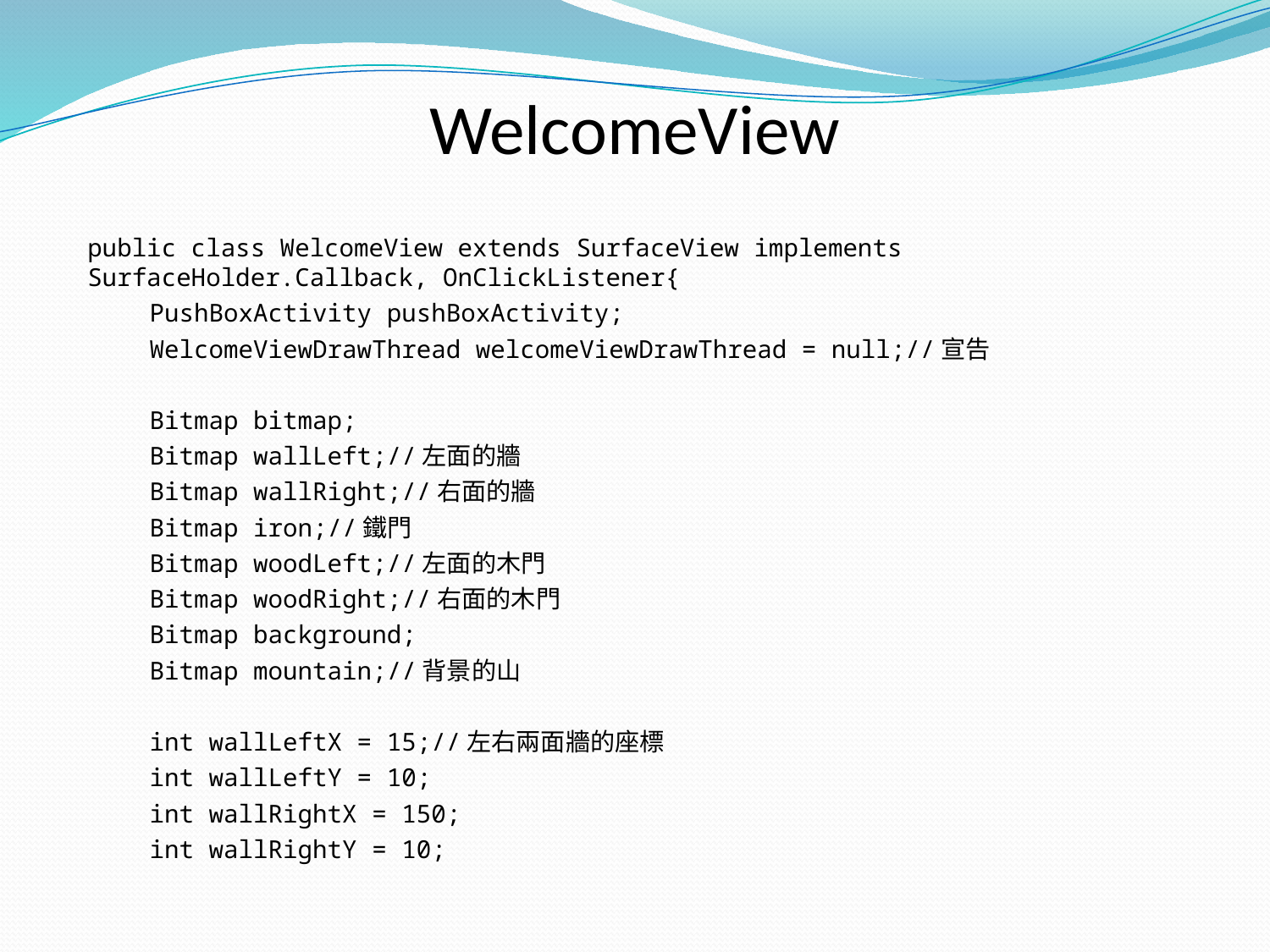

WelcomeView
public class WelcomeView extends SurfaceView implements SurfaceHolder.Callback, OnClickListener{
	PushBoxActivity pushBoxActivity;
	WelcomeViewDrawThread welcomeViewDrawThread = null;//宣告

	Bitmap bitmap;
	Bitmap wallLeft;//左面的牆
	Bitmap wallRight;//右面的牆
	Bitmap iron;//鐵門
	Bitmap woodLeft;//左面的木門
	Bitmap woodRight;//右面的木門
	Bitmap background;
	Bitmap mountain;//背景的山

	int wallLeftX = 15;//左右兩面牆的座標
	int wallLeftY = 10;
	int wallRightX = 150;
	int wallRightY = 10;